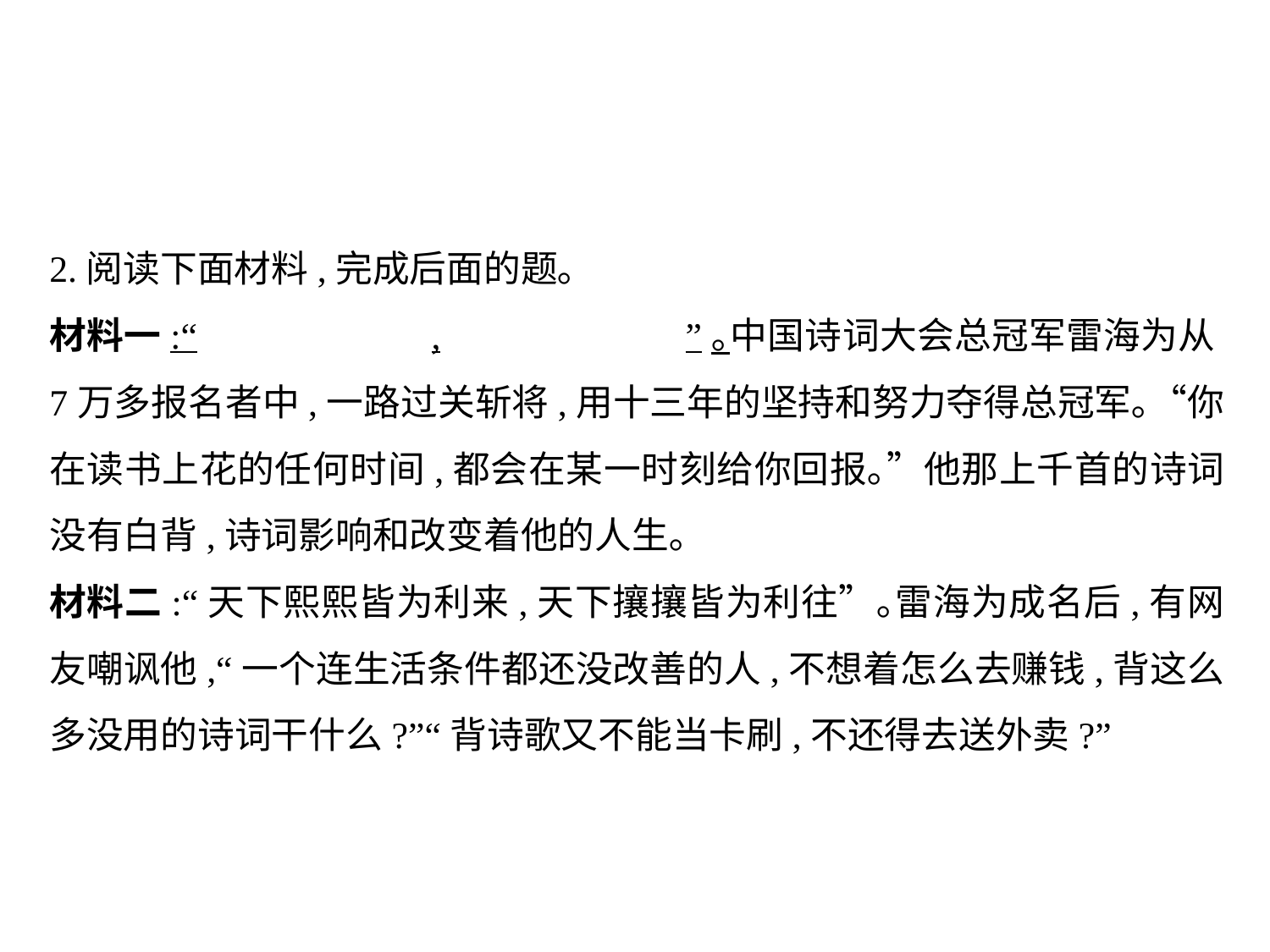

2.阅读下面材料,完成后面的题｡
材料一:“		,		”｡中国诗词大会总冠军雷海为从7万多报名者中,一路过关斩将,用十三年的坚持和努力夺得总冠军｡“你在读书上花的任何时间,都会在某一时刻给你回报｡”他那上千首的诗词没有白背,诗词影响和改变着他的人生｡
材料二:“天下熙熙皆为利来,天下攘攘皆为利往”｡雷海为成名后,有网友嘲讽他,“一个连生活条件都还没改善的人,不想着怎么去赚钱,背这么多没用的诗词干什么?”“背诗歌又不能当卡刷,不还得去送外卖?”